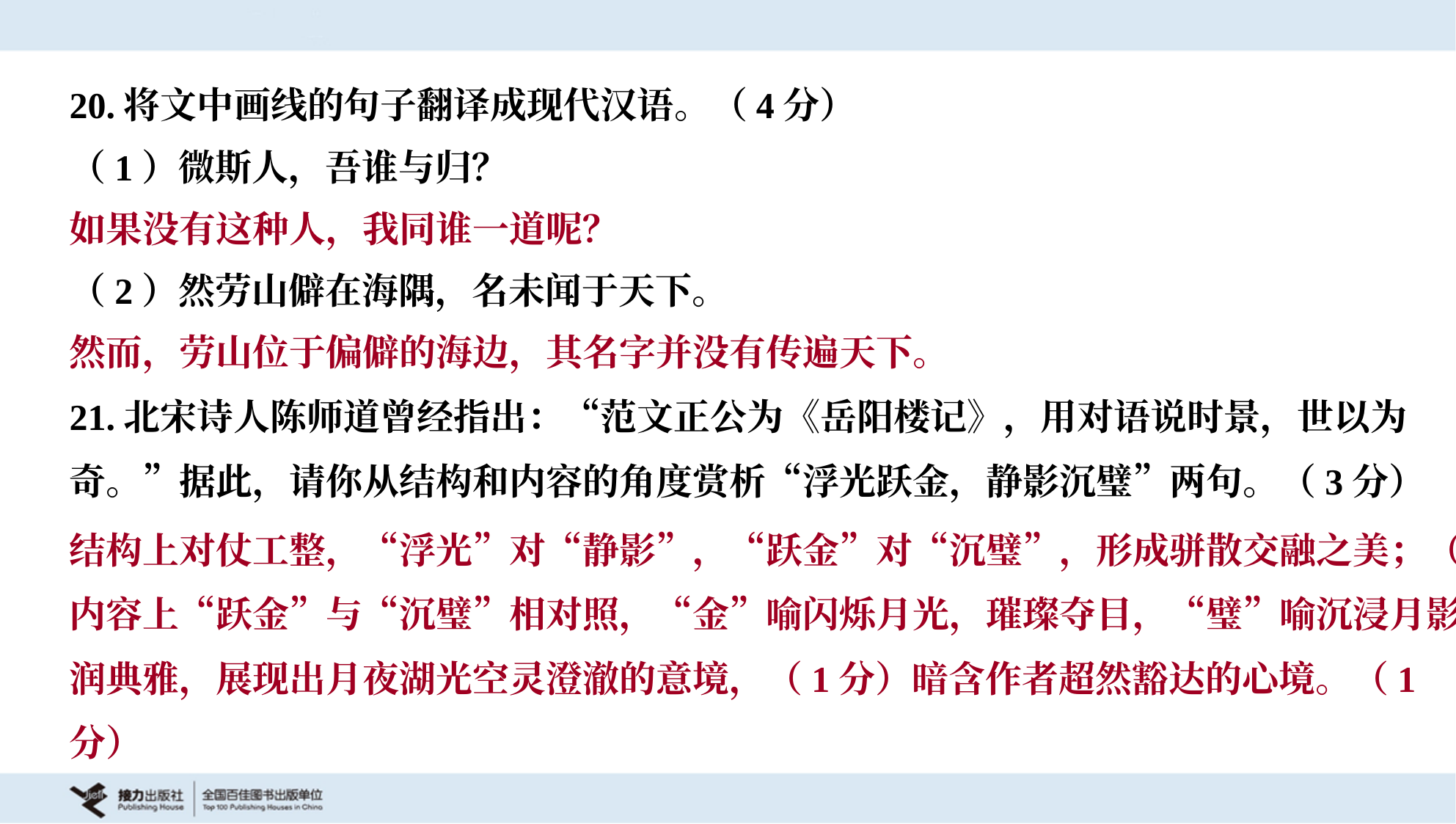

20.将文中画线的句子翻译成现代汉语。（4分）
（1）微斯人，吾谁与归？
如果没有这种人，我同谁一道呢？
（2）然劳山僻在海隅，名未闻于天下。
然而，劳山位于偏僻的海边，其名字并没有传遍天下。
21.北宋诗人陈师道曾经指出：“范文正公为《岳阳楼记》，用对语说时景，世以为
奇。”据此，请你从结构和内容的角度赏析“浮光跃金，静影沉璧”两句。（3分）
结构上对仗工整，“浮光”对“静影”，“跃金”对“沉璧”，形成骈散交融之美；（1分）
内容上“跃金”与“沉璧”相对照，“金”喻闪烁月光，璀璨夺目，“璧”喻沉浸月影，温
润典雅，展现出月夜湖光空灵澄澈的意境，（1分）暗含作者超然豁达的心境。（1
分）